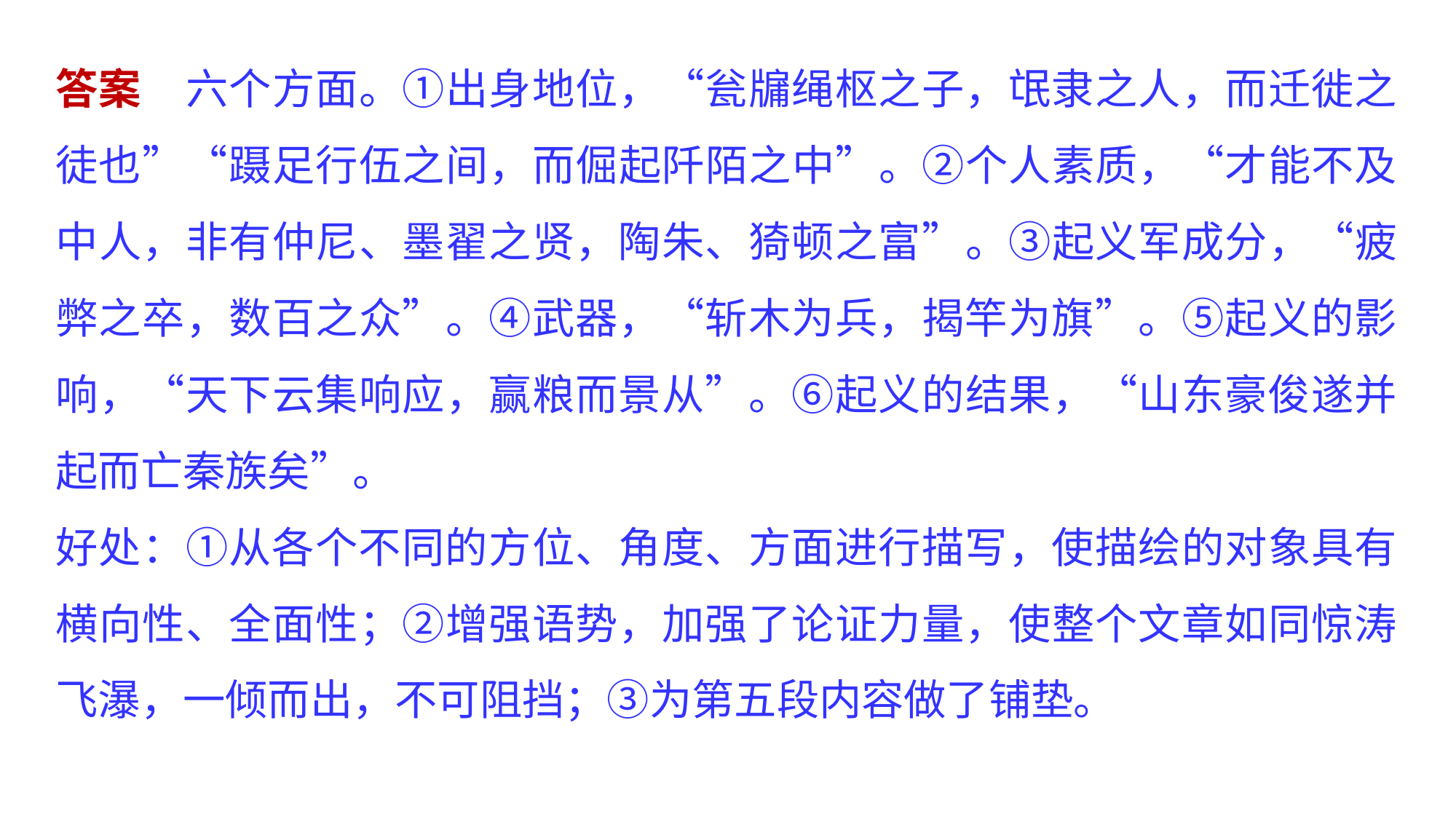

答案　六个方面。①出身地位，“瓮牖绳枢之子，氓隶之人，而迁徙之徒也”“蹑足行伍之间，而倔起阡陌之中”。②个人素质，“才能不及中人，非有仲尼、墨翟之贤，陶朱、猗顿之富”。③起义军成分，“疲弊之卒，数百之众”。④武器，“斩木为兵，揭竿为旗”。⑤起义的影响，“天下云集响应，赢粮而景从”。⑥起义的结果，“山东豪俊遂并起而亡秦族矣”。
好处：①从各个不同的方位、角度、方面进行描写，使描绘的对象具有横向性、全面性；②增强语势，加强了论证力量，使整个文章如同惊涛飞瀑，一倾而出，不可阻挡；③为第五段内容做了铺垫。